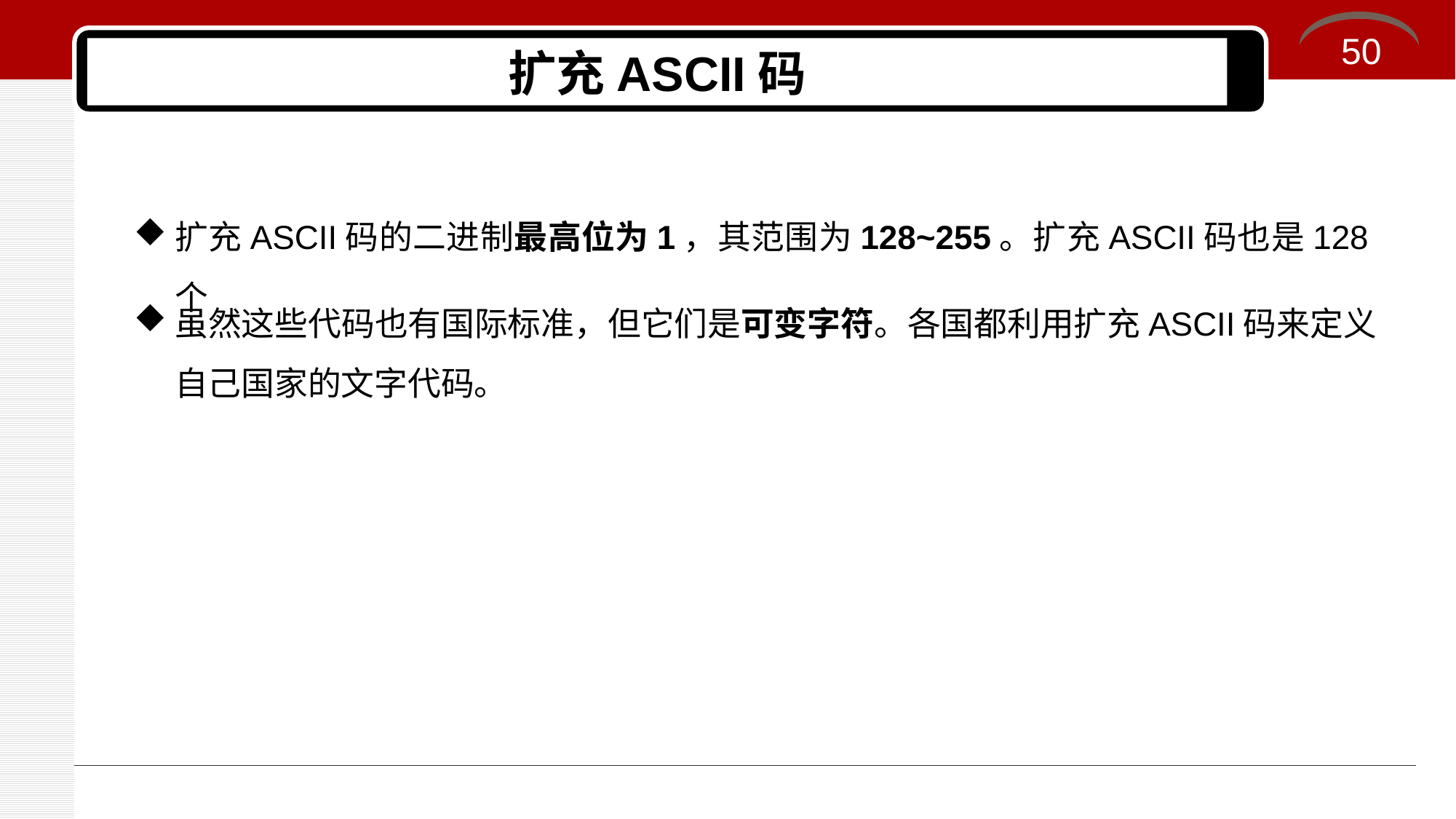

50
# 扩充ASCII码
扩充ASCII码的二进制最高位为1，其范围为128~255。扩充ASCII码也是128个
虽然这些代码也有国际标准，但它们是可变字符。各国都利用扩充ASCII码来定义自己国家的文字代码。